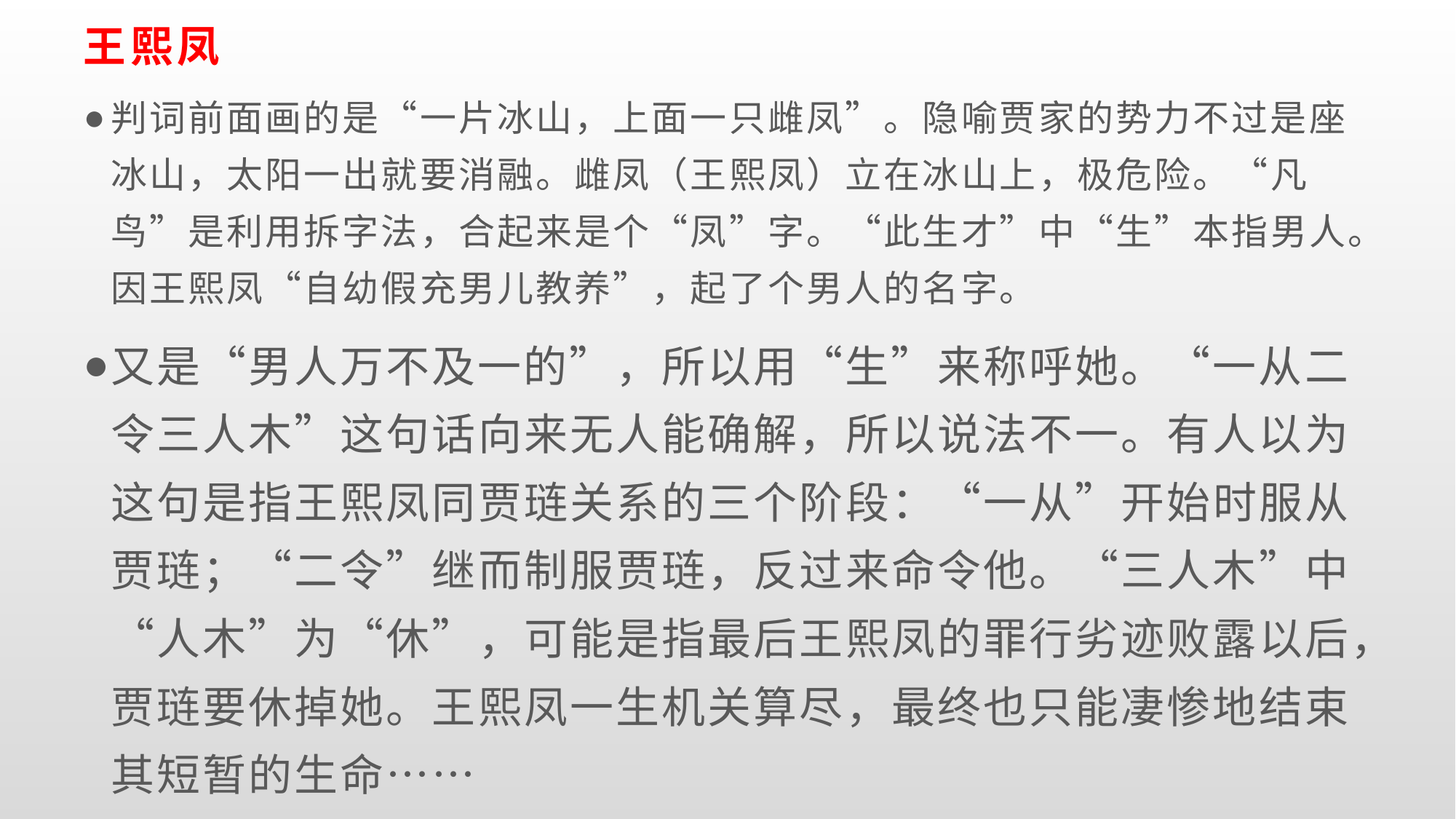

# 王熙凤
判词前面画的是“一片冰山，上面一只雌凤”。隐喻贾家的势力不过是座冰山，太阳一出就要消融。雌凤（王熙凤）立在冰山上，极危险。“凡鸟”是利用拆字法，合起来是个“凤”字。“此生才”中“生”本指男人。因王熙凤“自幼假充男儿教养”，起了个男人的名字。
又是“男人万不及一的”，所以用“生”来称呼她。“一从二令三人木”这句话向来无人能确解，所以说法不一。有人以为这句是指王熙凤同贾琏关系的三个阶段：“一从”开始时服从贾琏；“二令”继而制服贾琏，反过来命令他。“三人木”中“人木”为“休”，可能是指最后王熙凤的罪行劣迹败露以后，贾琏要休掉她。王熙凤一生机关算尽，最终也只能凄惨地结束其短暂的生命……